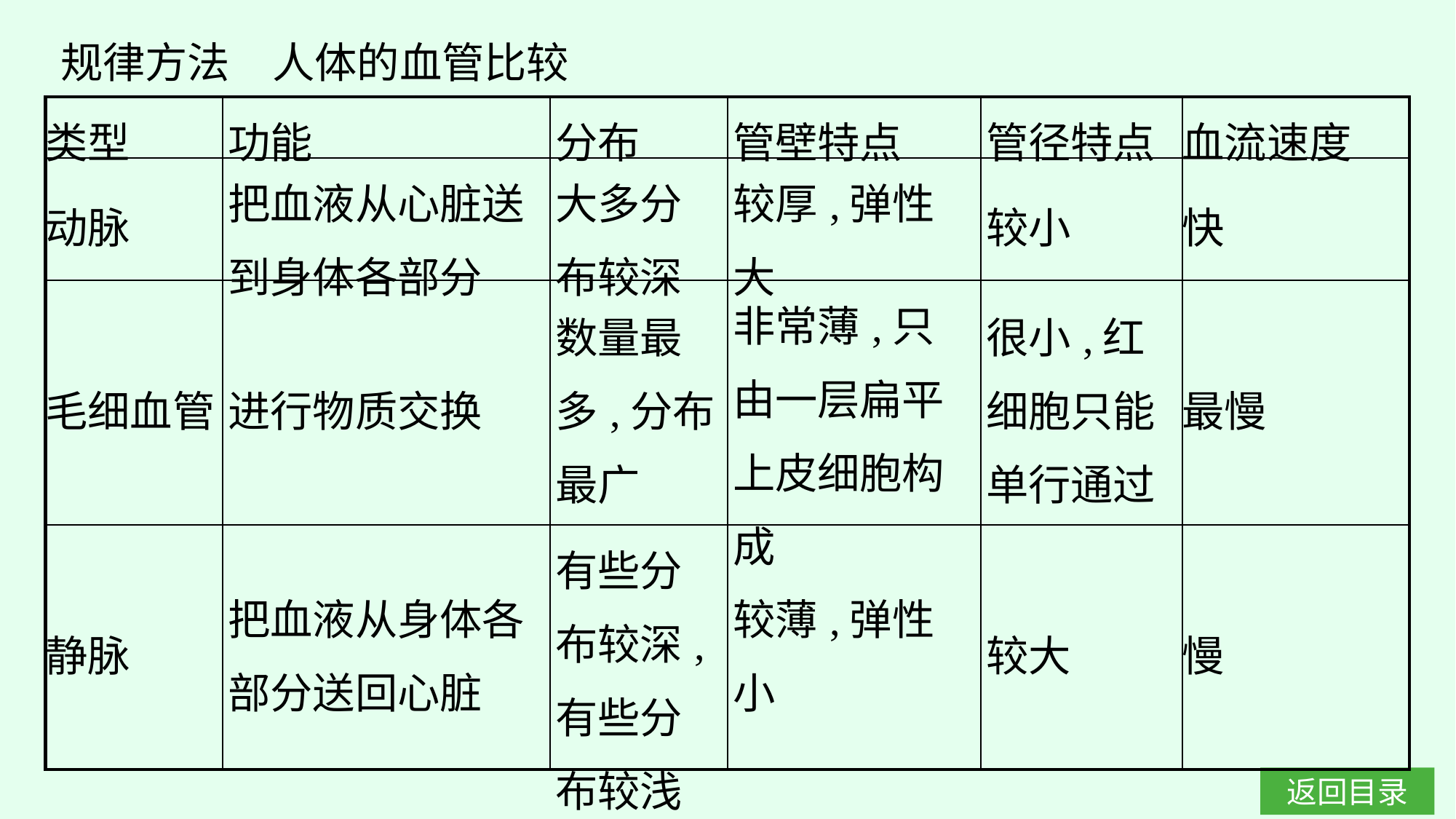

规律方法　人体的血管比较
| 类型 | 功能 | 分布 | 管壁特点 | 管径特点 | 血流速度 |
| --- | --- | --- | --- | --- | --- |
| 动脉 | 把血液从心脏送到身体各部分 | 大多分布较深 | 较厚,弹性大 | 较小 | 快 |
| 毛细血管 | 进行物质交换 | 数量最多,分布最广 | 非常薄,只由一层扁平上皮细胞构成 | 很小,红细胞只能单行通过 | 最慢 |
| 静脉 | 把血液从身体各部分送回心脏 | 有些分布较深,有些分布较浅 | 较薄,弹性小 | 较大 | 慢 |